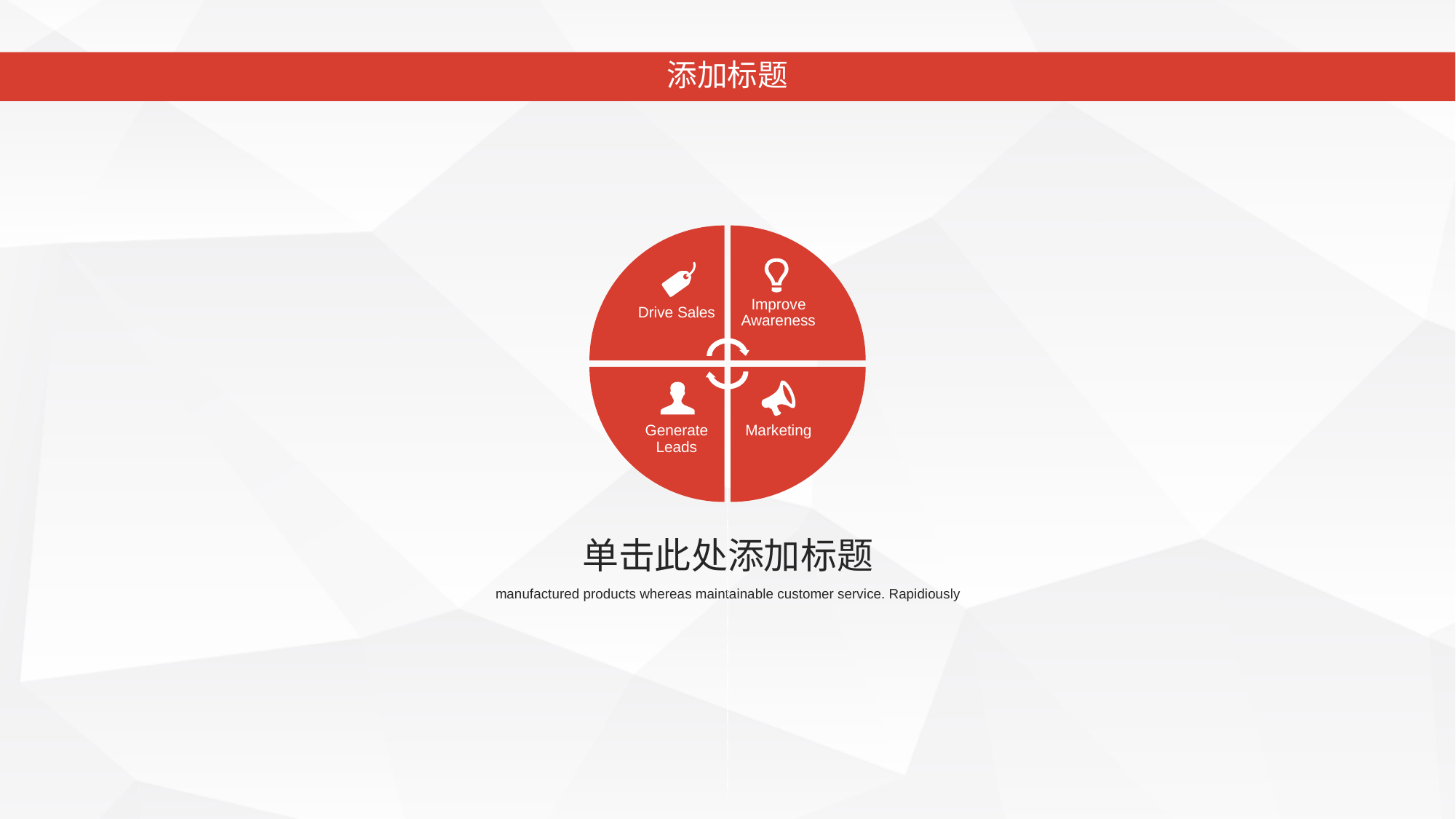

添加标题

Drive Sales
Improve Awareness
Marketing
Generate Leads

单击此处添加标题
manufactured products whereas maintainable customer service. Rapidiously